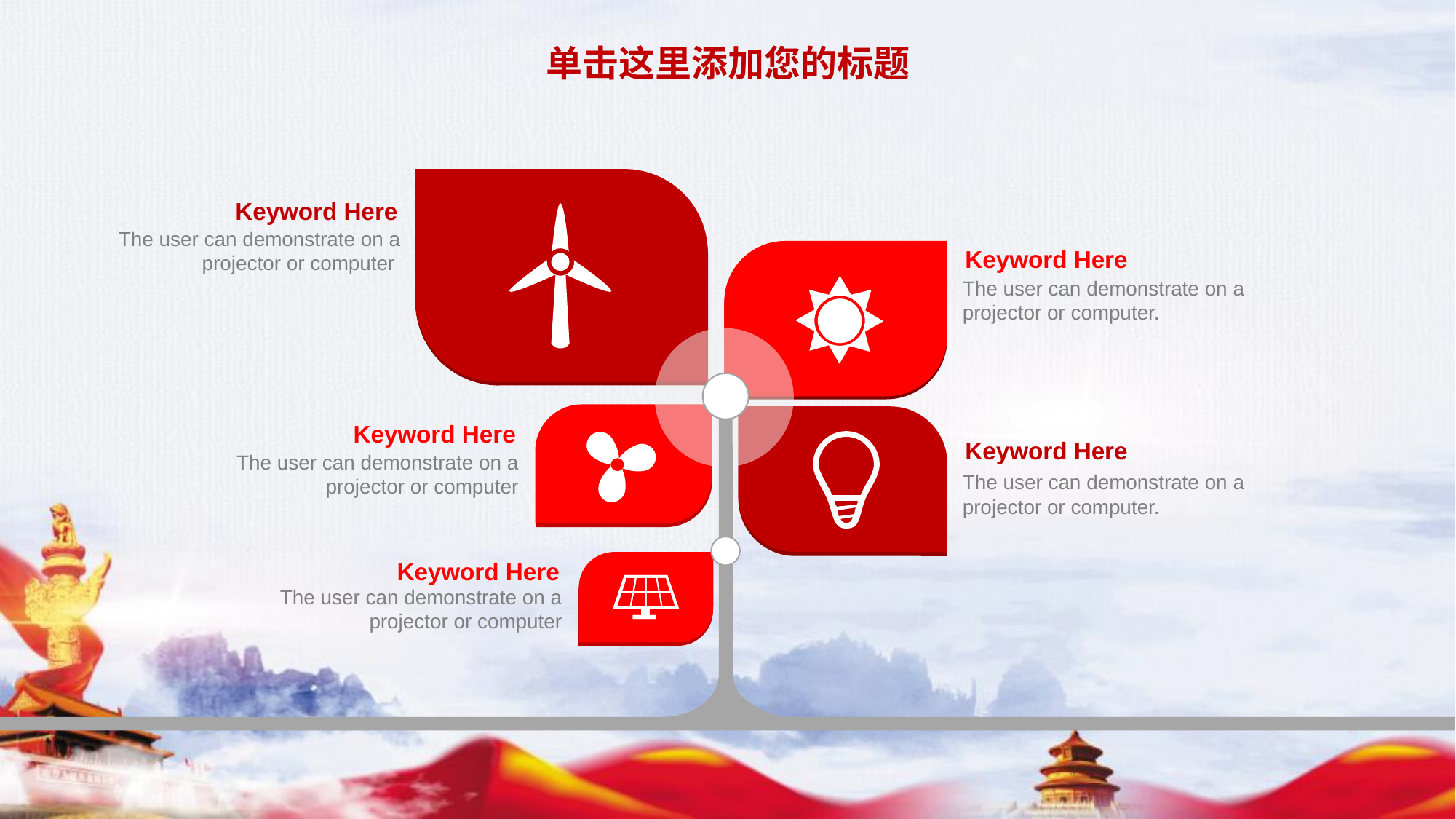

单击这里添加您的标题

Keyword Here
The user can demonstrate on a projector or computer

Keyword Here
The user can demonstrate on a projector or computer.

Keyword Here
The user can demonstrate on a projector or computer

Keyword Here
The user can demonstrate on a projector or computer.

Keyword Here
The user can demonstrate on a projector or computer